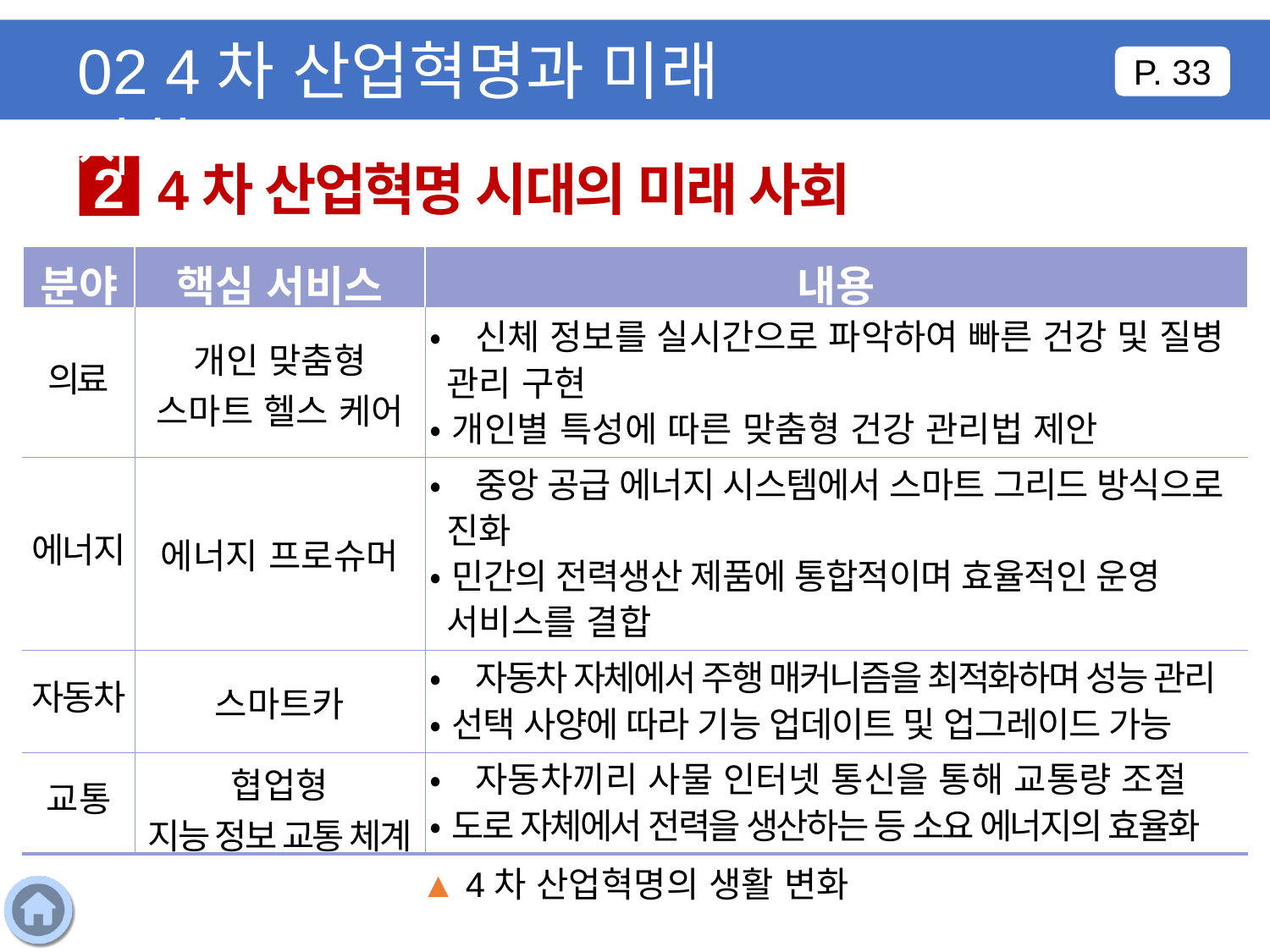

02 4차 산업혁명과 미래 사회
P. 33
4차 산업혁명 시대의 미래 사회
2
| 분야 | 핵심 서비스 | 내용 |
| --- | --- | --- |
| 의료 | 개인 맞춤형 스마트 헬스 케어 | •신체 정보를 실시간으로 파악하여 빠른 건강 및 질병 관리 구현 •개인별 특성에 따른 맞춤형 건강 관리법 제안 |
| 에너지 | 에너지 프로슈머 | •중앙 공급 에너지 시스템에서 스마트 그리드 방식으로 진화 •민간의 전력생산 제품에 통합적이며 효율적인 운영 서비스를 결합 |
| 자동차 | 스마트카 | •자동차 자체에서 주행 매커니즘을 최적화하며 성능 관리 •선택 사양에 따라 기능 업데이트 및 업그레이드 가능 |
| 교통 | 협업형 지능 정보 교통 체계 | •자동차끼리 사물 인터넷 통신을 통해 교통량 조절 •도로 자체에서 전력을 생산하는 등 소요 에너지의 효율화 |
▲ 4차 산업혁명의 생활 변화